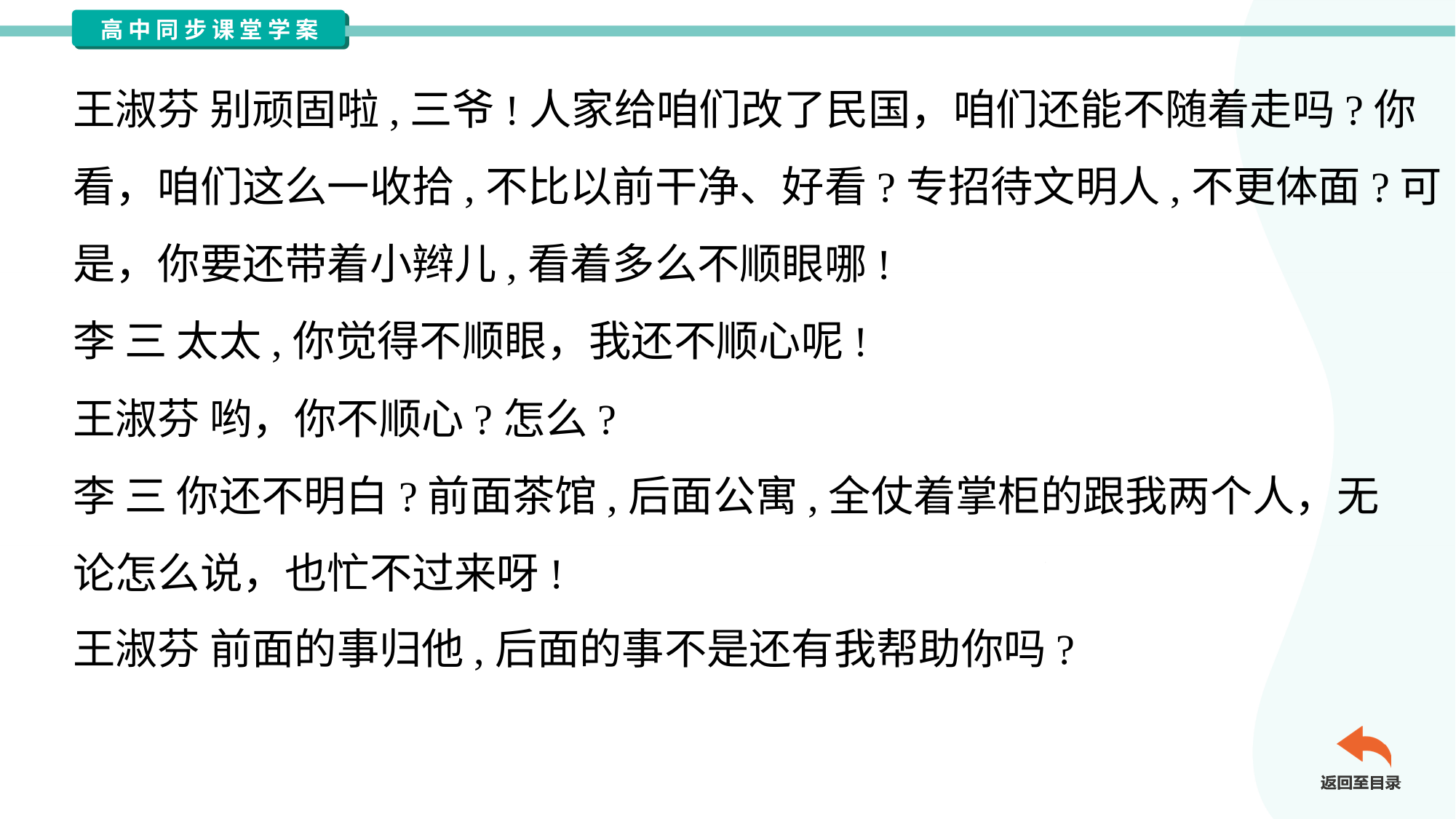

王淑芬 别顽固啦,三爷!人家给咱们改了民国，咱们还能不随着走吗?你
看，咱们这么一收拾,不比以前干净、好看?专招待文明人,不更体面?可
是，你要还带着小辫儿,看着多么不顺眼哪!
李 三 太太,你觉得不顺眼，我还不顺心呢!
王淑芬 哟，你不顺心?怎么?
李 三 你还不明白?前面茶馆,后面公寓,全仗着掌柜的跟我两个人，无
论怎么说，也忙不过来呀!
王淑芬 前面的事归他,后面的事不是还有我帮助你吗?#2.7